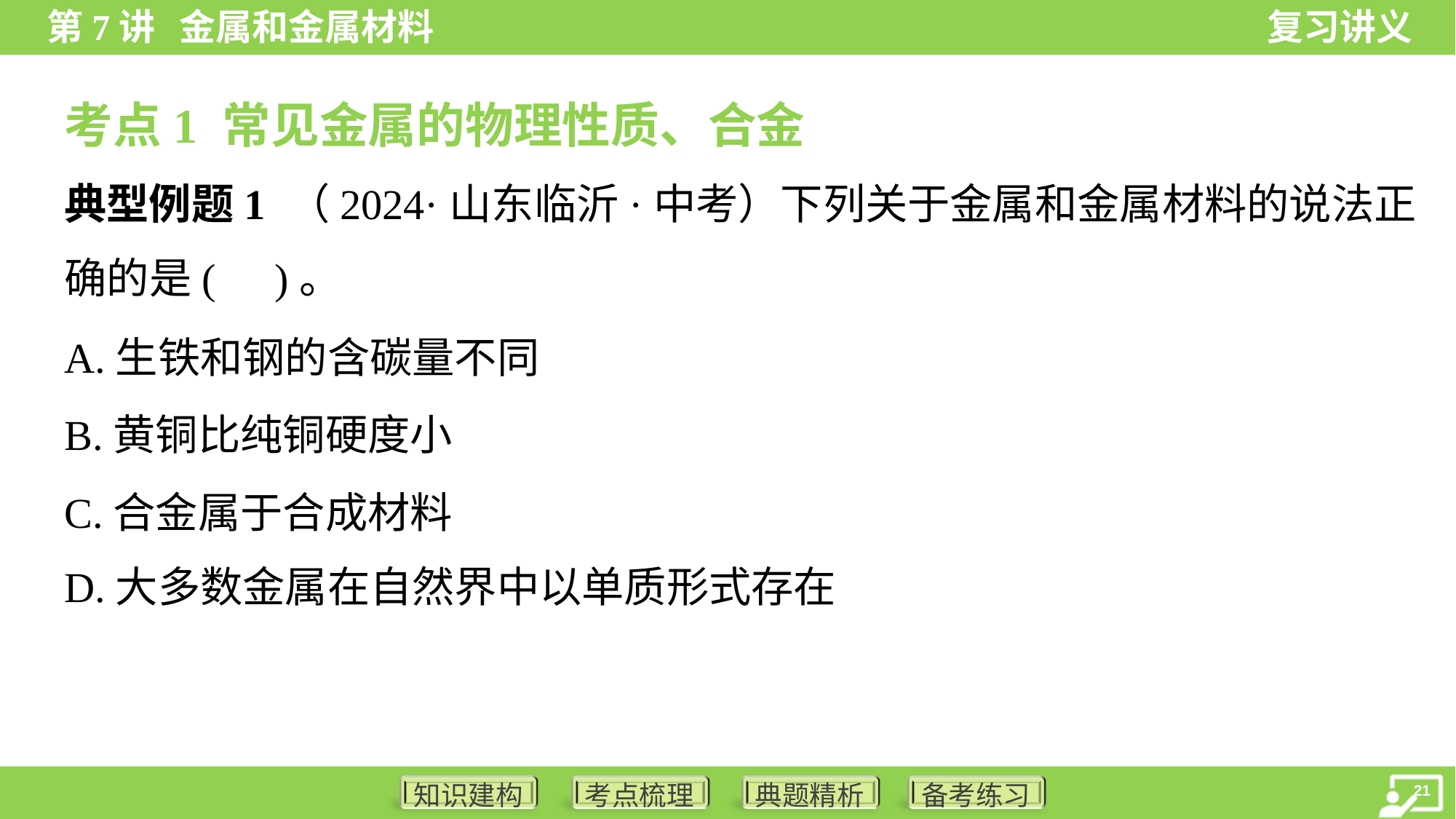

考点1 常见金属的物理性质、合金
典型例题1 （2024·山东临沂·中考）下列关于金属和金属材料的说法正
确的是(     )。
A.生铁和钢的含碳量不同
B.黄铜比纯铜硬度小
C.合金属于合成材料
D.大多数金属在自然界中以单质形式存在